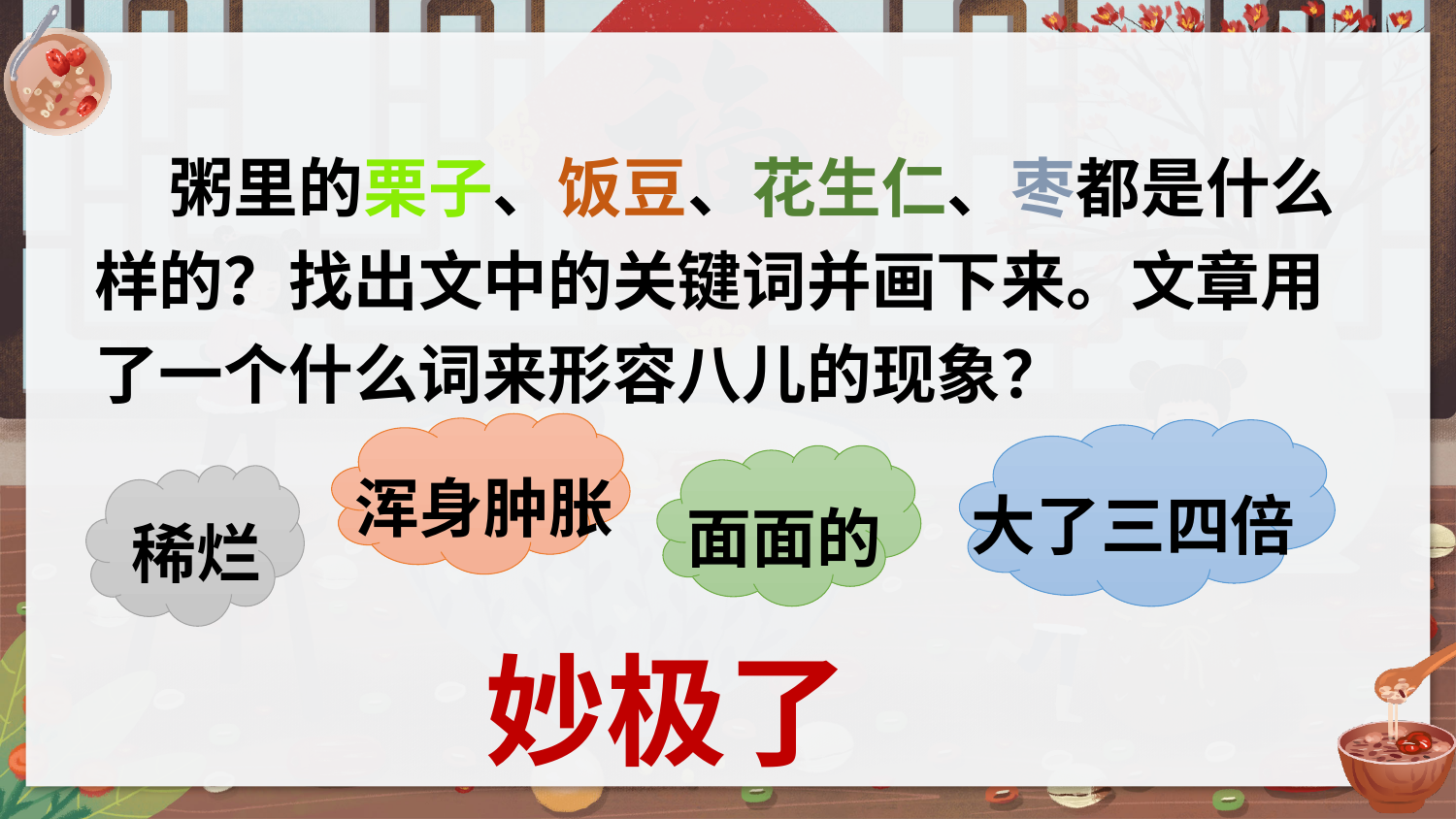

粥里的栗子、饭豆、花生仁、枣都是什么样的？找出文中的关键词并画下来。文章用了一个什么词来形容八儿的现象？

浑身肿胀

大了三四倍

面面的

稀烂
妙极了